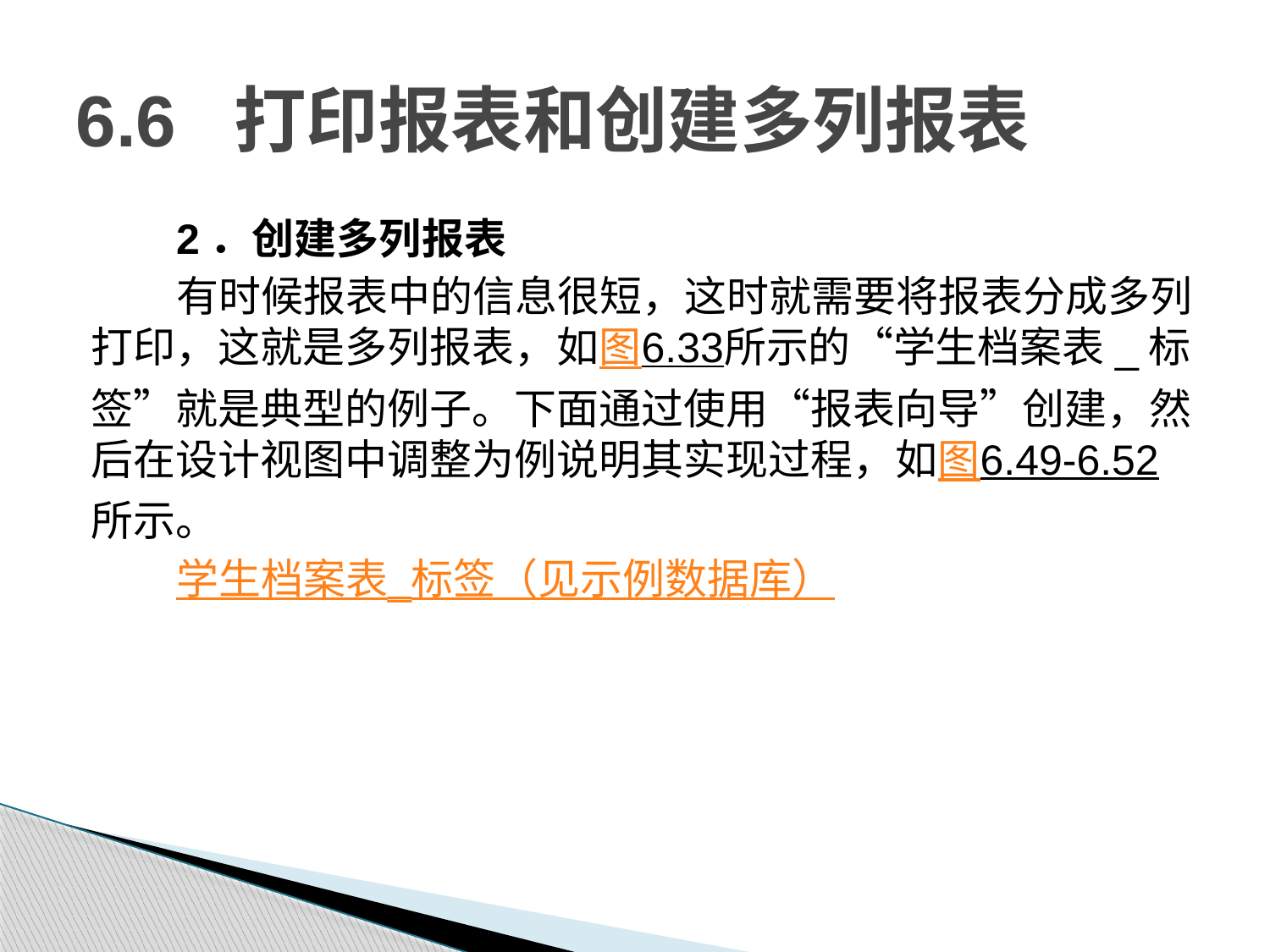

# 6.6  打印报表和创建多列报表
2．创建多列报表
有时候报表中的信息很短，这时就需要将报表分成多列打印，这就是多列报表，如图6.33所示的“学生档案表_标签”就是典型的例子。下面通过使用“报表向导”创建，然后在设计视图中调整为例说明其实现过程，如图6.49-6.52所示。
学生档案表_标签（见示例数据库）